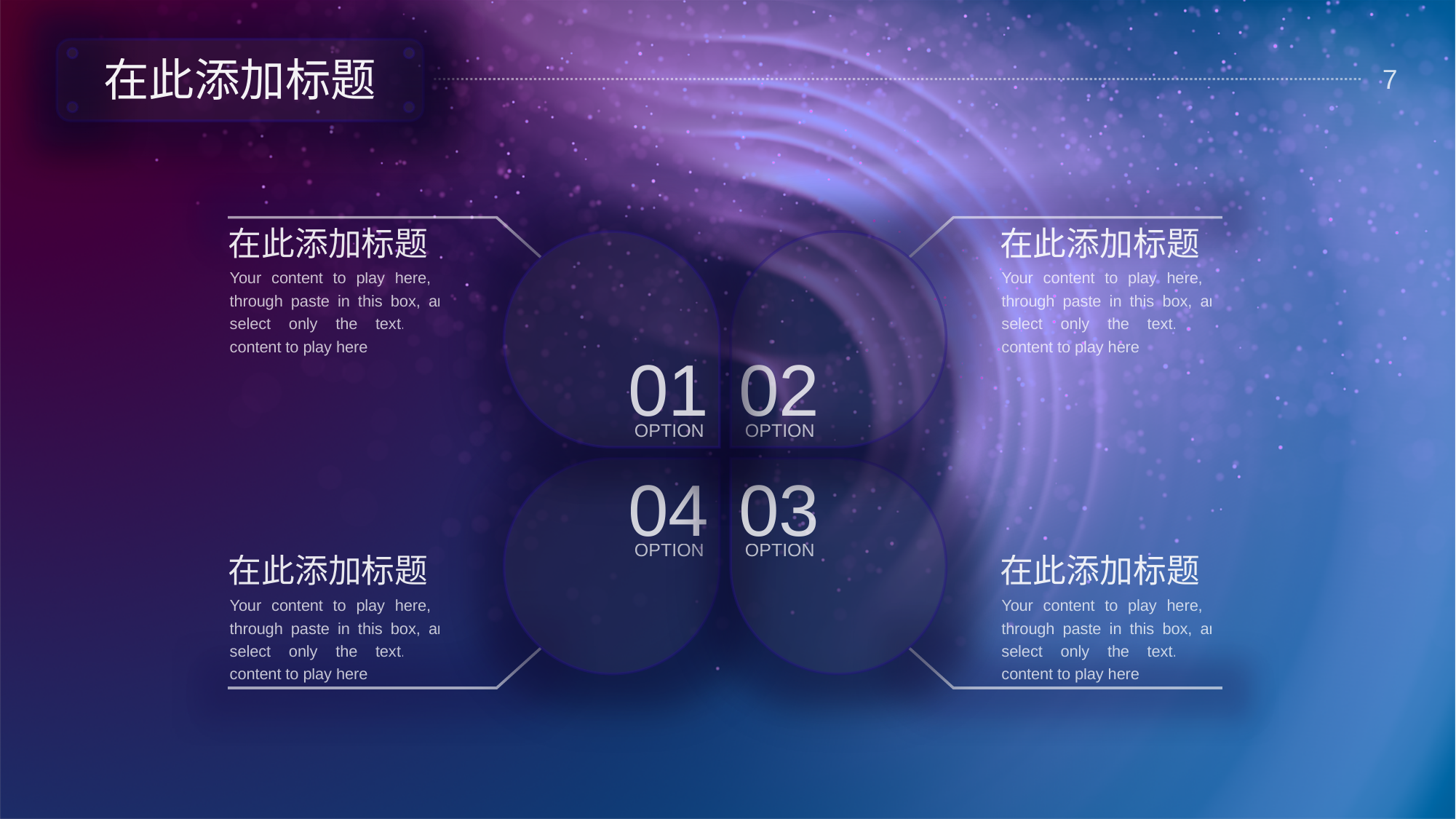

在此添加标题
在此添加标题
在此添加标题

02
OPTION

01
OPTION

03
OPTION

04
OPTION

Your content to play here, or through paste in this box, and select only the text. Your content to play here
Your content to play here, or through paste in this box, and select only the text. Your content to play here
在此添加标题
在此添加标题
Your content to play here, or through paste in this box, and select only the text. Your content to play here
Your content to play here, or through paste in this box, and select only the text. Your content to play here